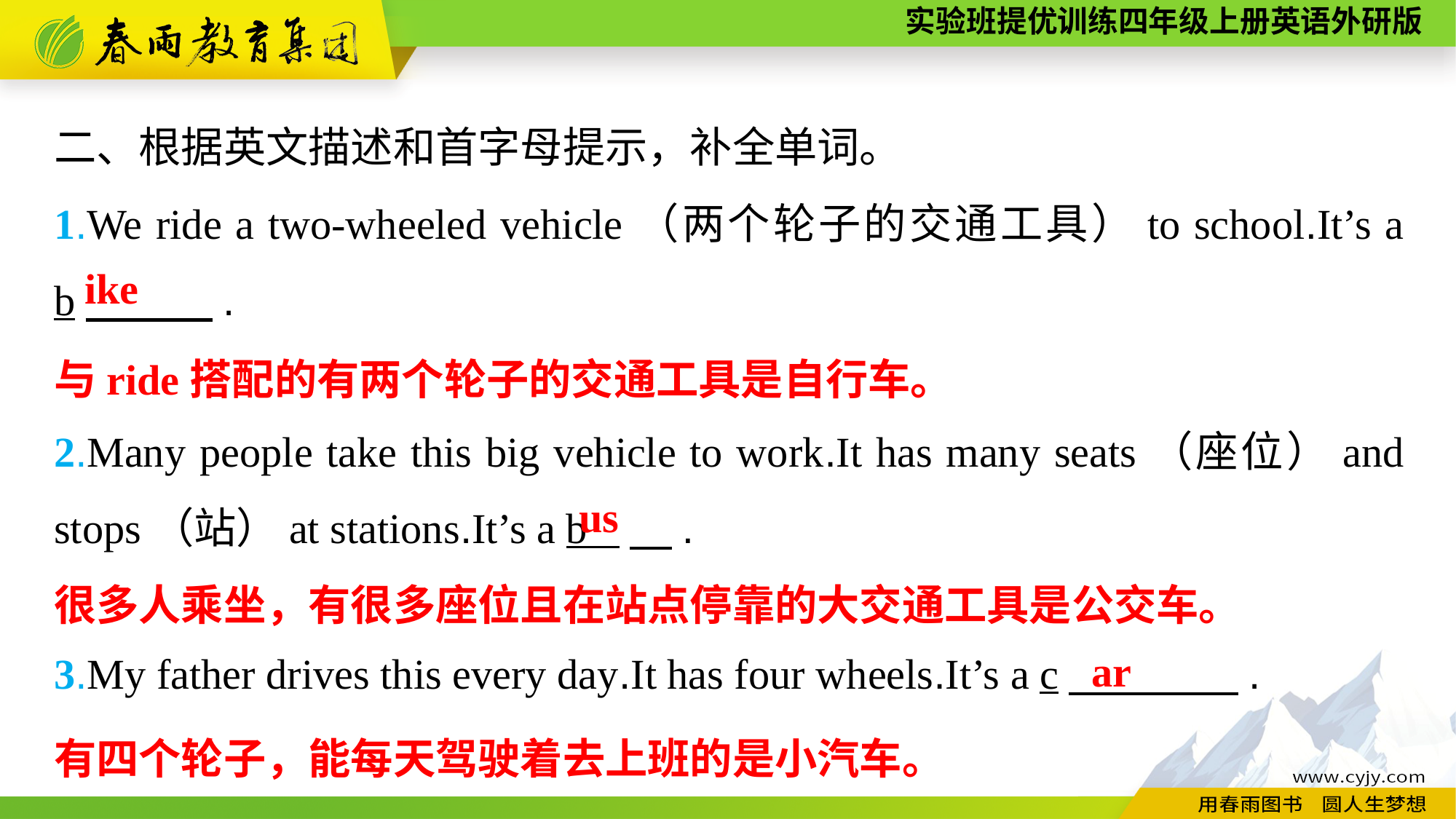

二、根据英文描述和首字母提示，补全单词。
1.We ride a two-wheeled vehicle（两个轮子的交通工具）to school.It’s a b　　　.

ike
与ride搭配的有两个轮子的交通工具是自行车。
2.Many people take this big vehicle to work.It has many seats（座位）and stops（站）at stations.It’s a b   　.
us
很多人乘坐，有很多座位且在站点停靠的大交通工具是公交车。
ar
3.My father drives this every day.It has four wheels.It’s a c　　　　.
有四个轮子，能每天驾驶着去上班的是小汽车。